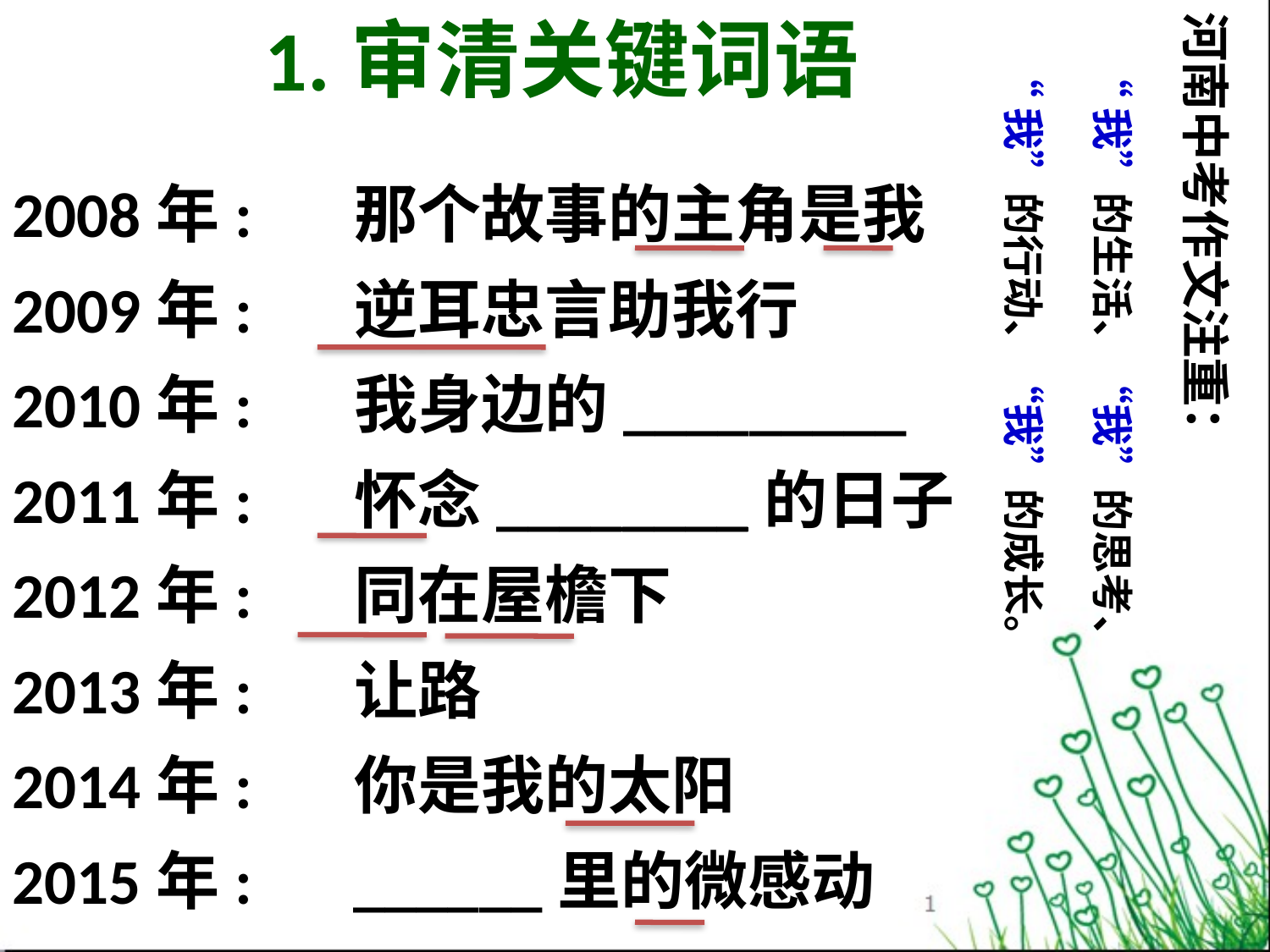

1.审清关键词语
河南中考作文注重：

      “我”的生活、“我”的思考、

      “我”的行动、“我”的成长。

2008年:      那个故事的主角是我
2009年:      逆耳忠言助我行
2010年:      我身边的_________
2011年:      怀念________的日子
2012年:      同在屋檐下
2013年:      让路
2014年:      你是我的太阳
2015年:       ______里的微感动